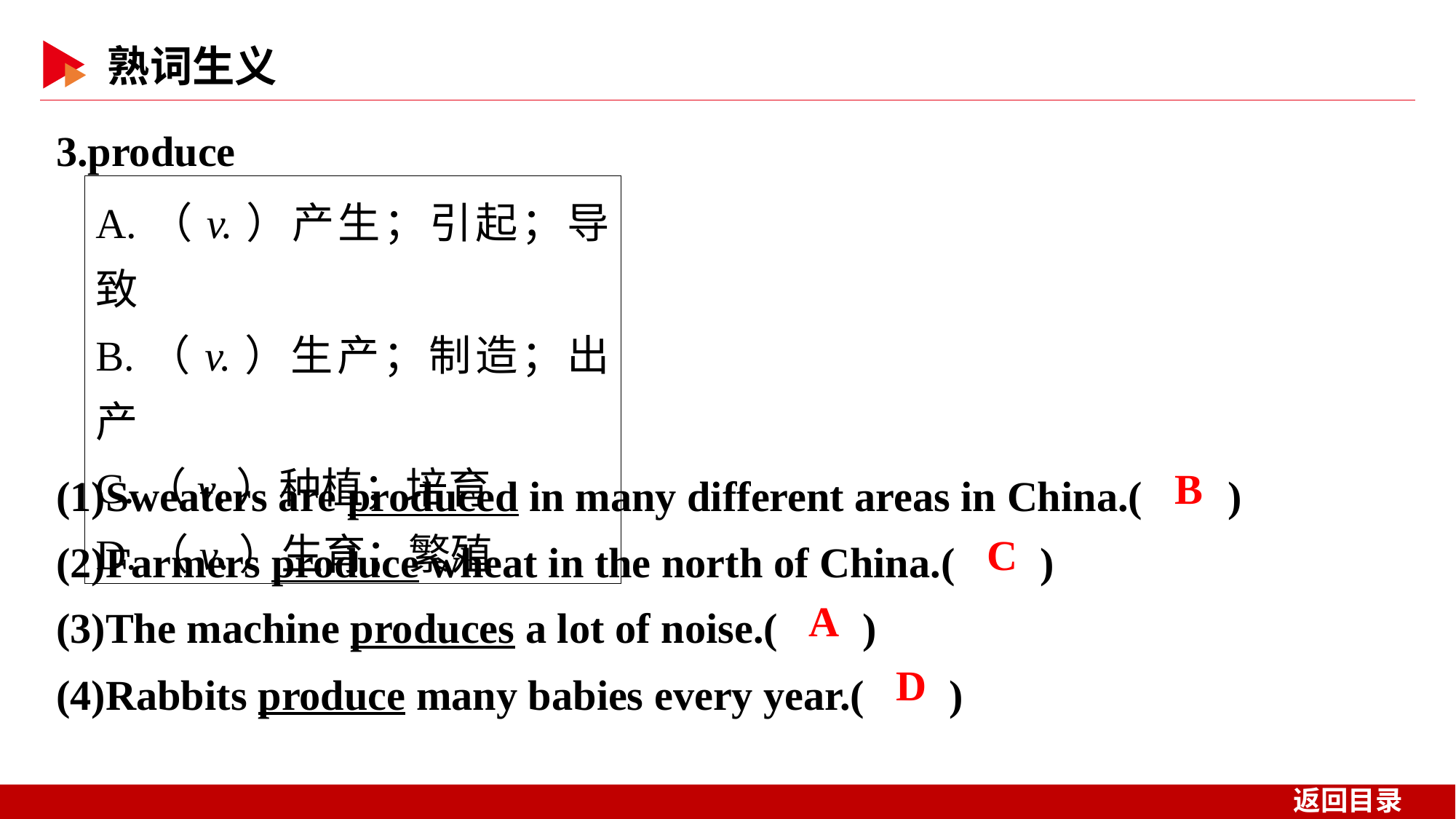

3.produce
A.（v.）产生；引起；导致
B.（v.）生产；制造；出产
C.（v.）种植；培育
D.（v.）生育；繁殖
(1)Sweaters are produced in many different areas in China.(        )
(2)Farmers produce wheat in the north of China.(        )
(3)The machine produces a lot of noise.(        )
(4)Rabbits produce many babies every year.(        )
   B
   C
   A
   D